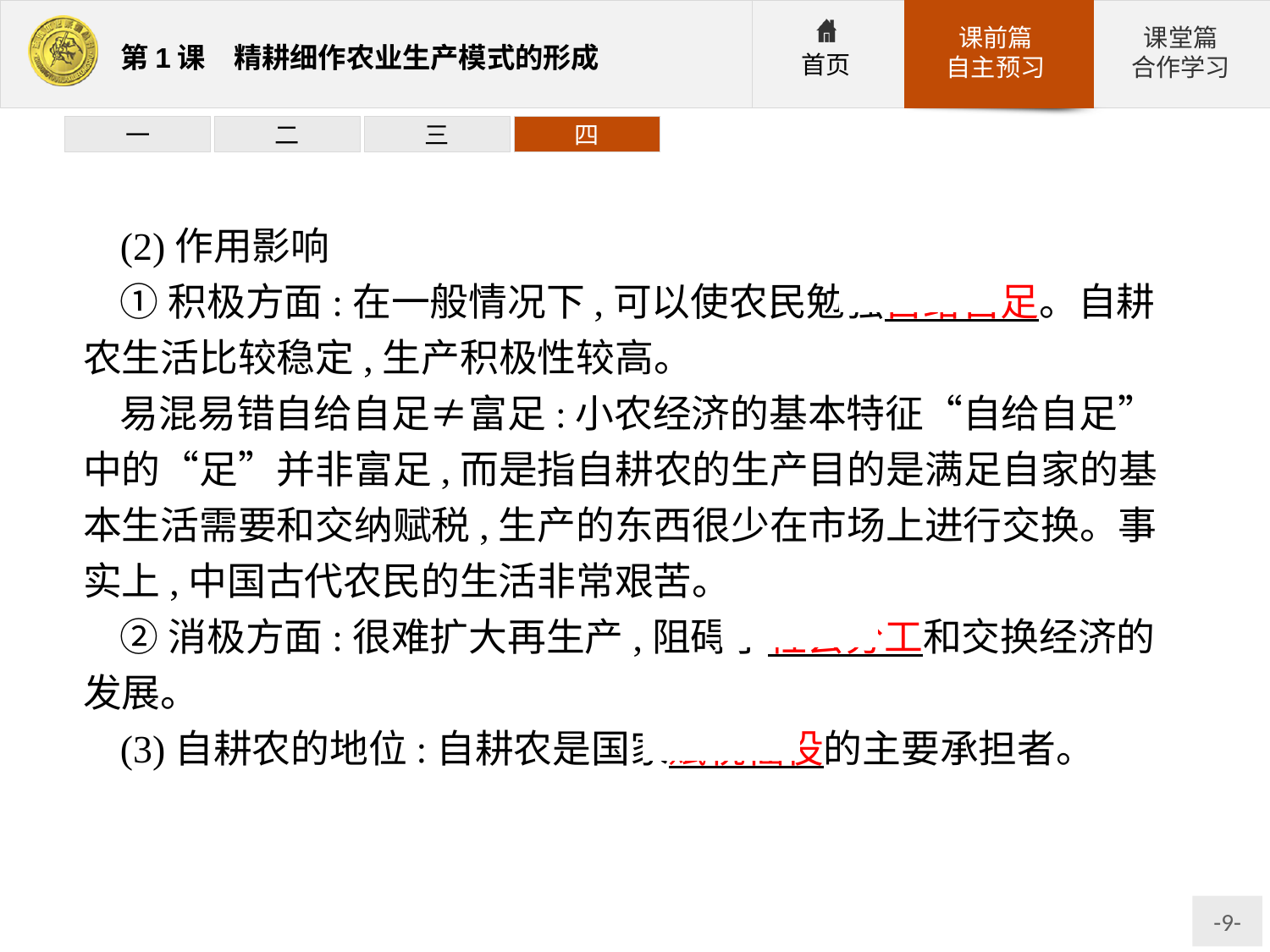

一
二
三
四
(2)作用影响
①积极方面:在一般情况下,可以使农民勉强自给自足。自耕农生活比较稳定,生产积极性较高。
易混易错自给自足≠富足:小农经济的基本特征“自给自足”中的“足”并非富足,而是指自耕农的生产目的是满足自家的基本生活需要和交纳赋税,生产的东西很少在市场上进行交换。事实上,中国古代农民的生活非常艰苦。
②消极方面:很难扩大再生产,阻碍了社会分工和交换经济的发展。
(3)自耕农的地位:自耕农是国家赋税徭役的主要承担者。